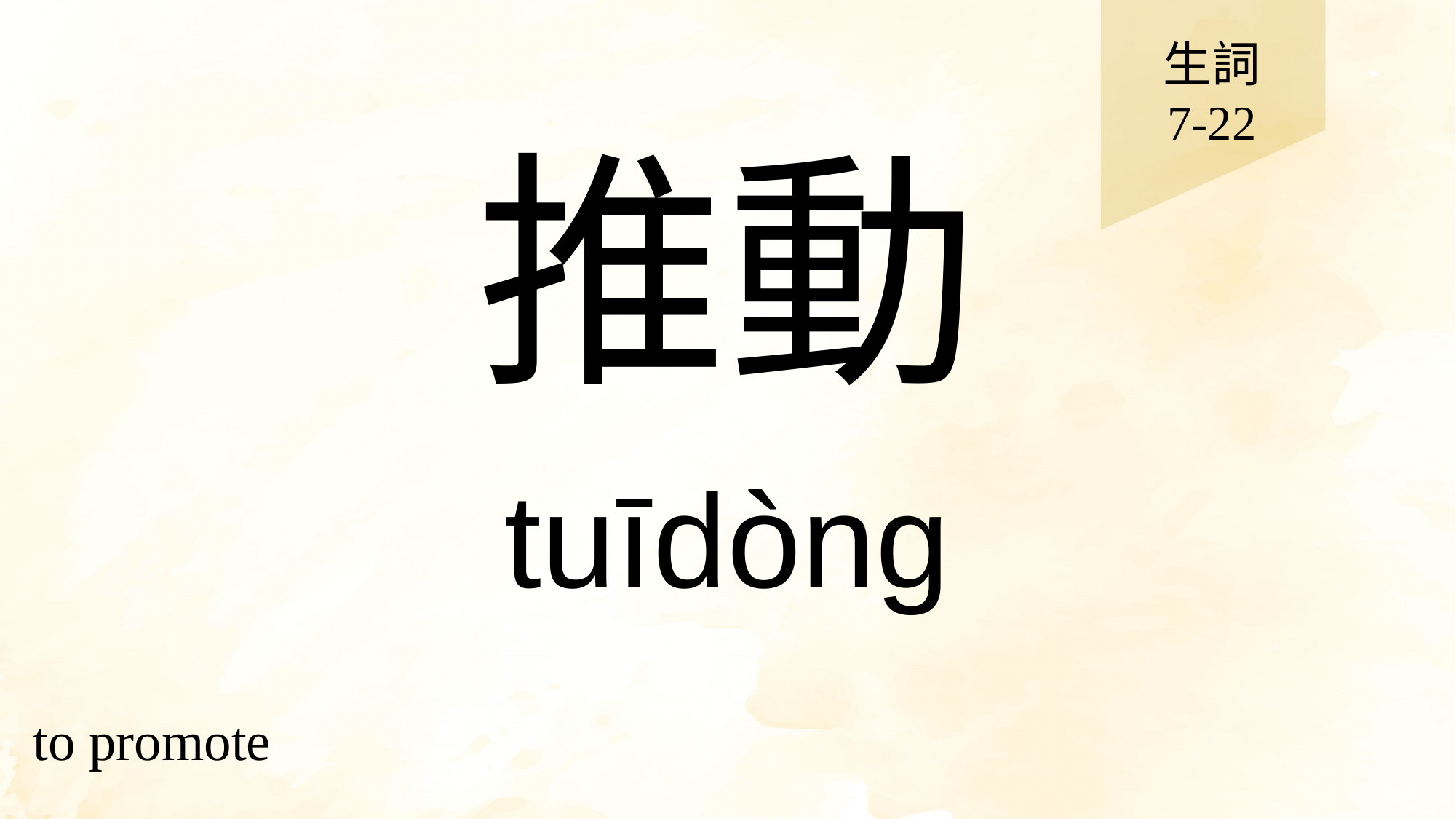

生詞
7-22
# 推動
tuīdòng
to promote